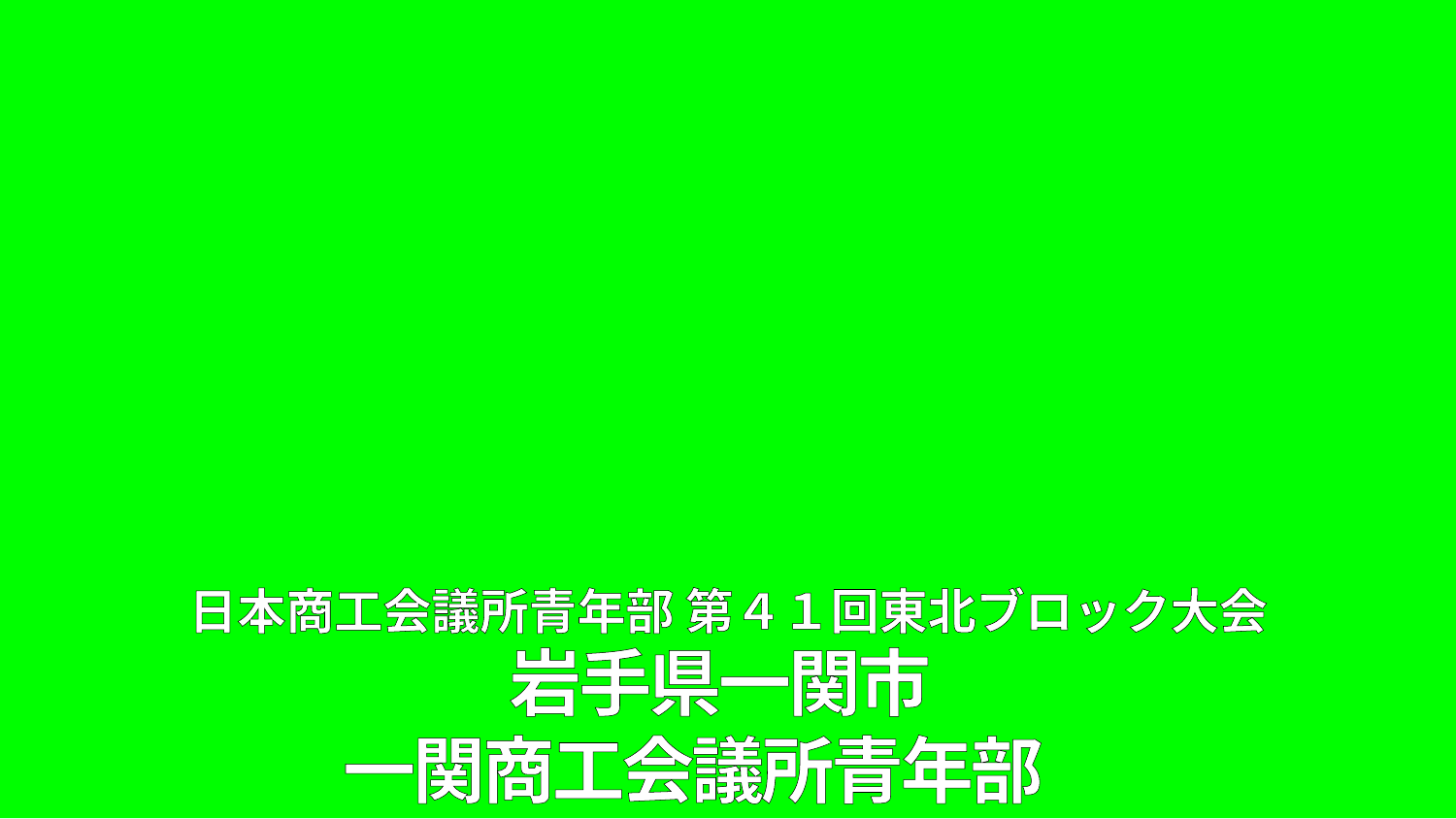

日本商工会議所青年部 第４１回東北ブロック大会
岩手県一関市
一関商工会議所青年部